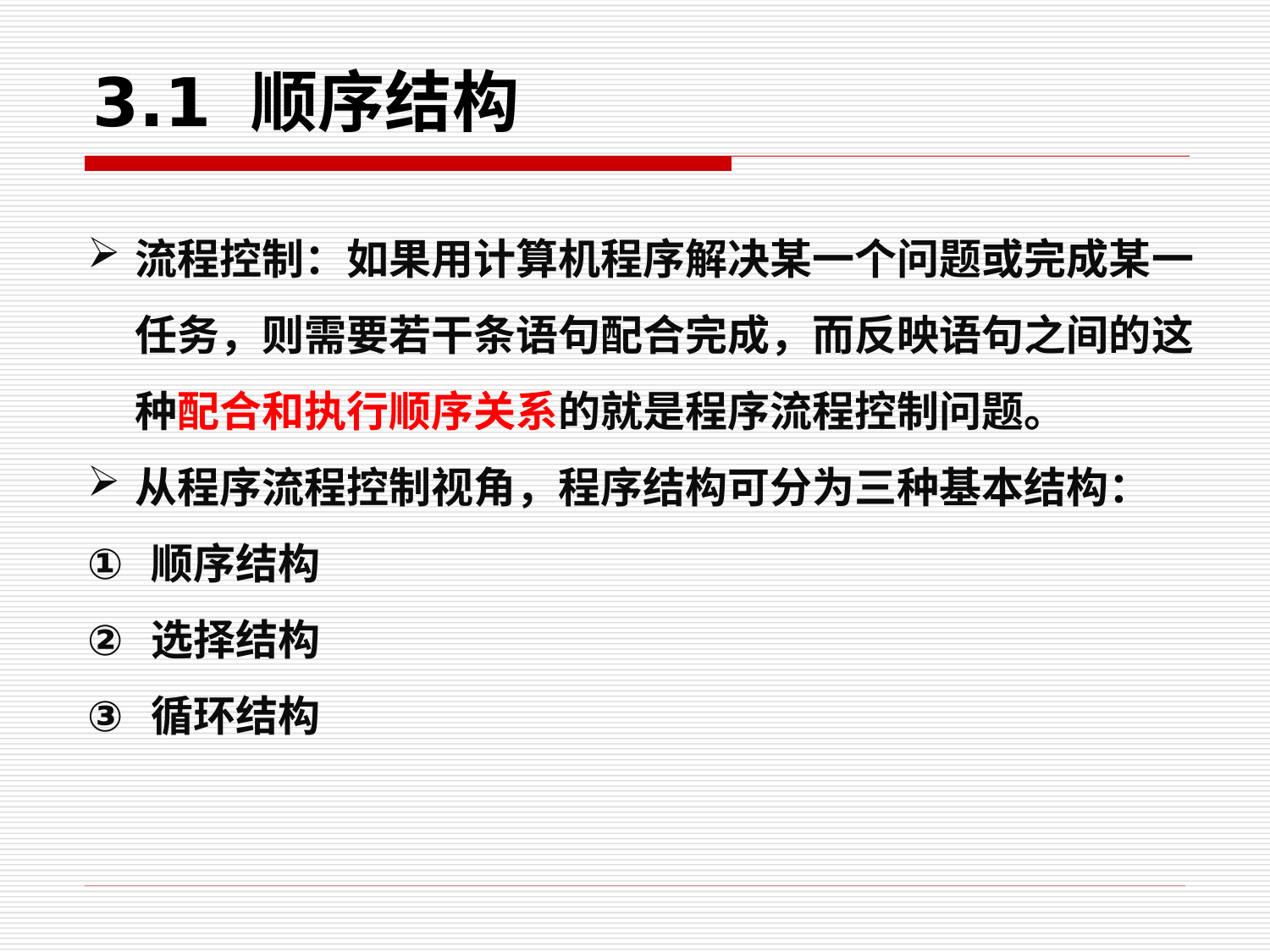

# 3.1 顺序结构
流程控制：如果用计算机程序解决某一个问题或完成某一任务，则需要若干条语句配合完成，而反映语句之间的这种配合和执行顺序关系的就是程序流程控制问题。
从程序流程控制视角，程序结构可分为三种基本结构：
顺序结构
选择结构
循环结构